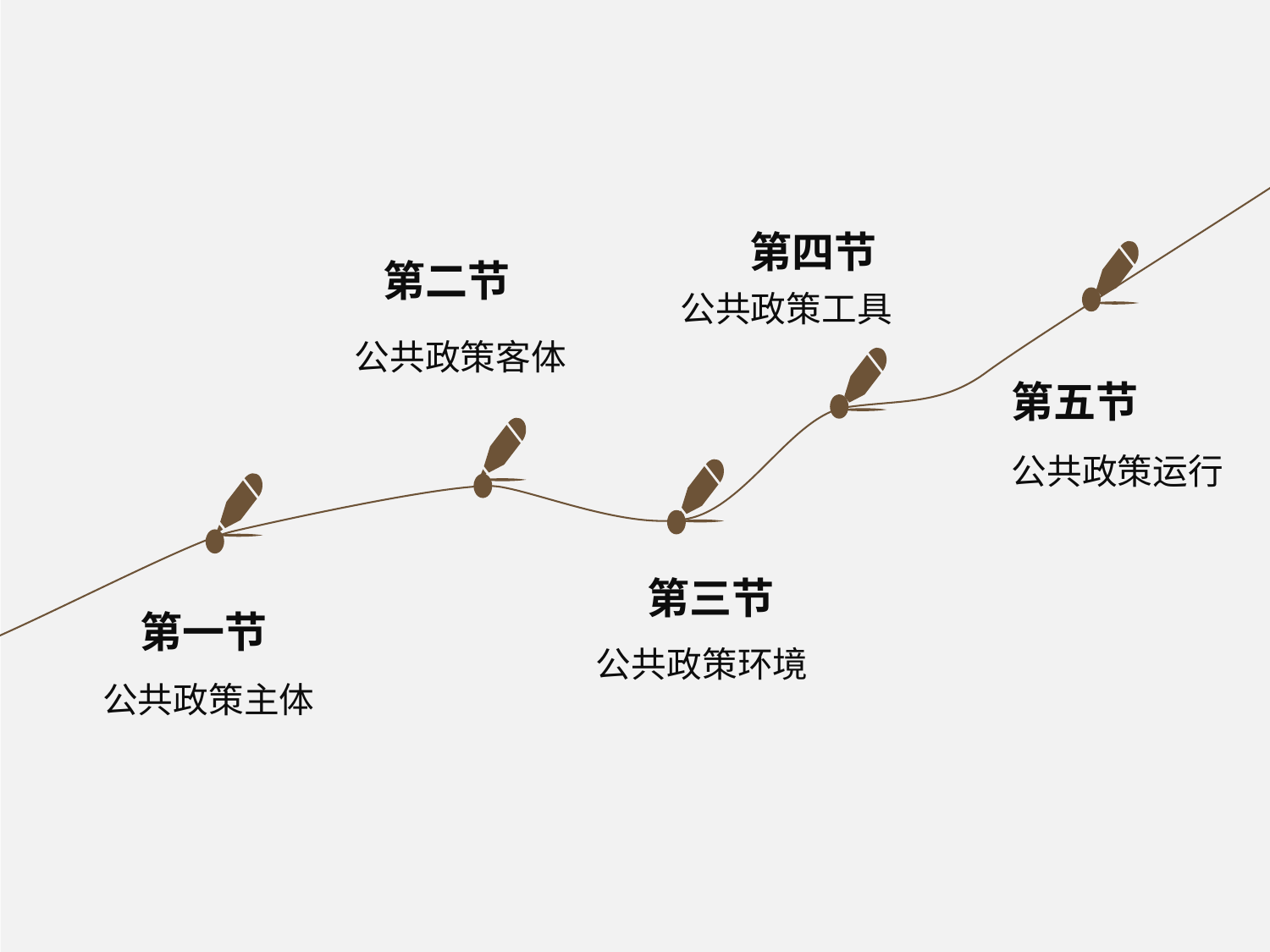

第四节

第二节
公共政策工具
公共政策客体

第五节

公共政策运行

第三节
第一节
公共政策环境
公共政策主体